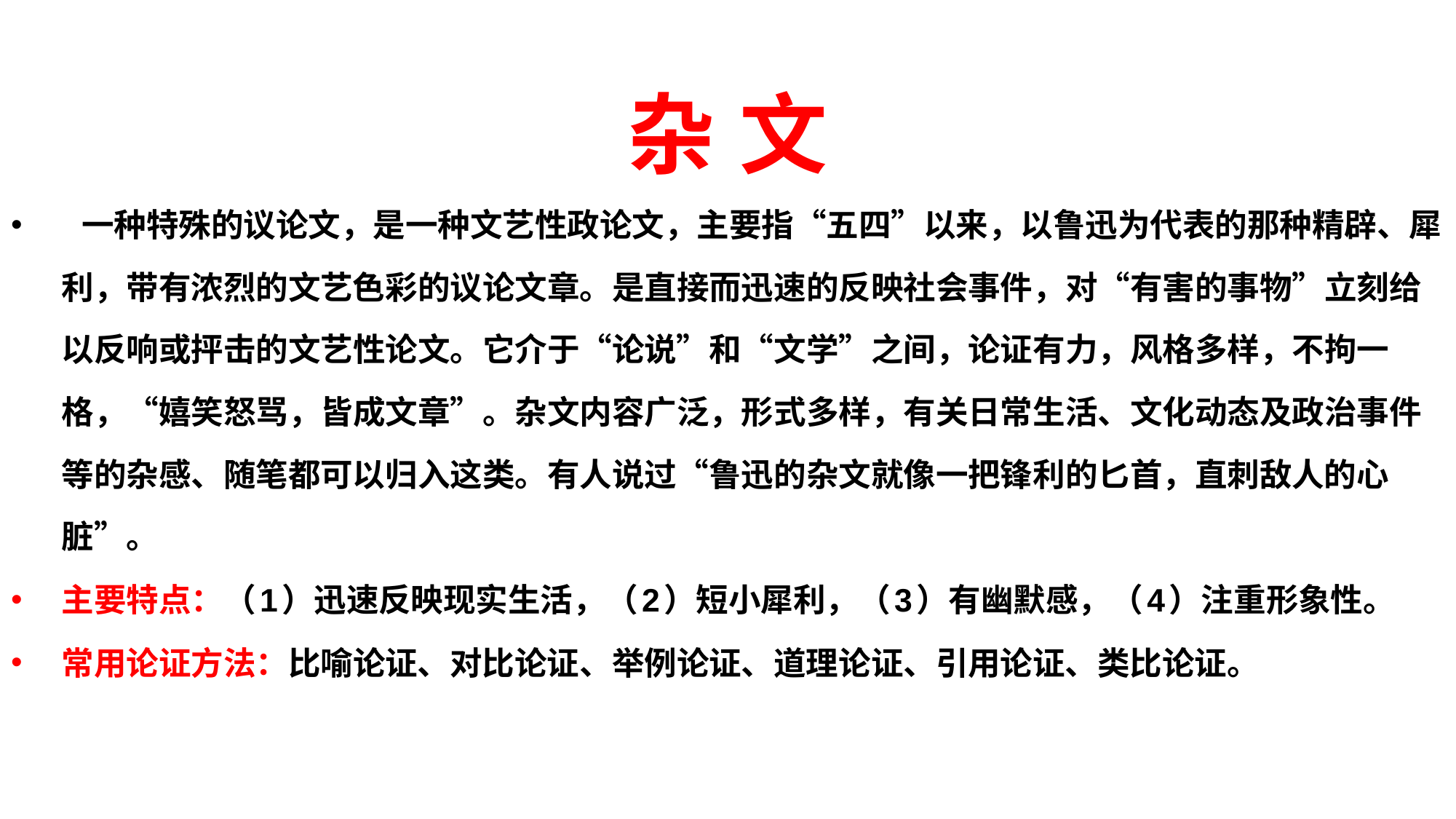

# 杂 文
 一种特殊的议论文，是一种文艺性政论文，主要指“五四”以来，以鲁迅为代表的那种精辟、犀利，带有浓烈的文艺色彩的议论文章。是直接而迅速的反映社会事件，对“有害的事物”立刻给以反响或抨击的文艺性论文。它介于“论说”和“文学”之间，论证有力，风格多样，不拘一格，“嬉笑怒骂，皆成文章”。杂文内容广泛，形式多样，有关日常生活、文化动态及政治事件等的杂感、随笔都可以归入这类。有人说过“鲁迅的杂文就像一把锋利的匕首，直刺敌人的心脏”。
主要特点：（1）迅速反映现实生活，（2）短小犀利，（3）有幽默感，（4）注重形象性。
常用论证方法：比喻论证、对比论证、举例论证、道理论证、引用论证、类比论证。